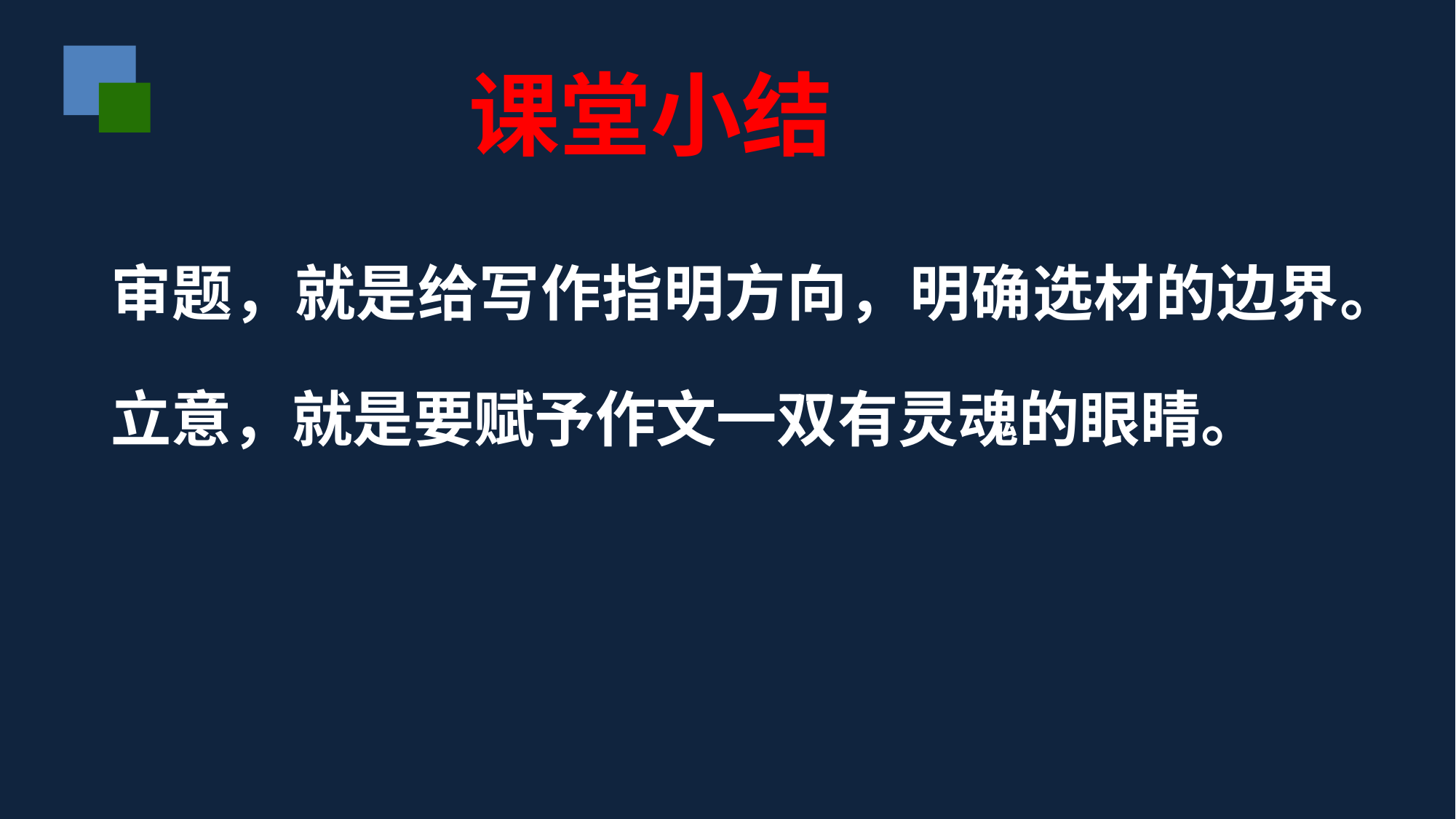

课堂小结
审题，就是给写作指明方向，明确选材的边界。
立意，就是要赋予作文一双有灵魂的眼睛。